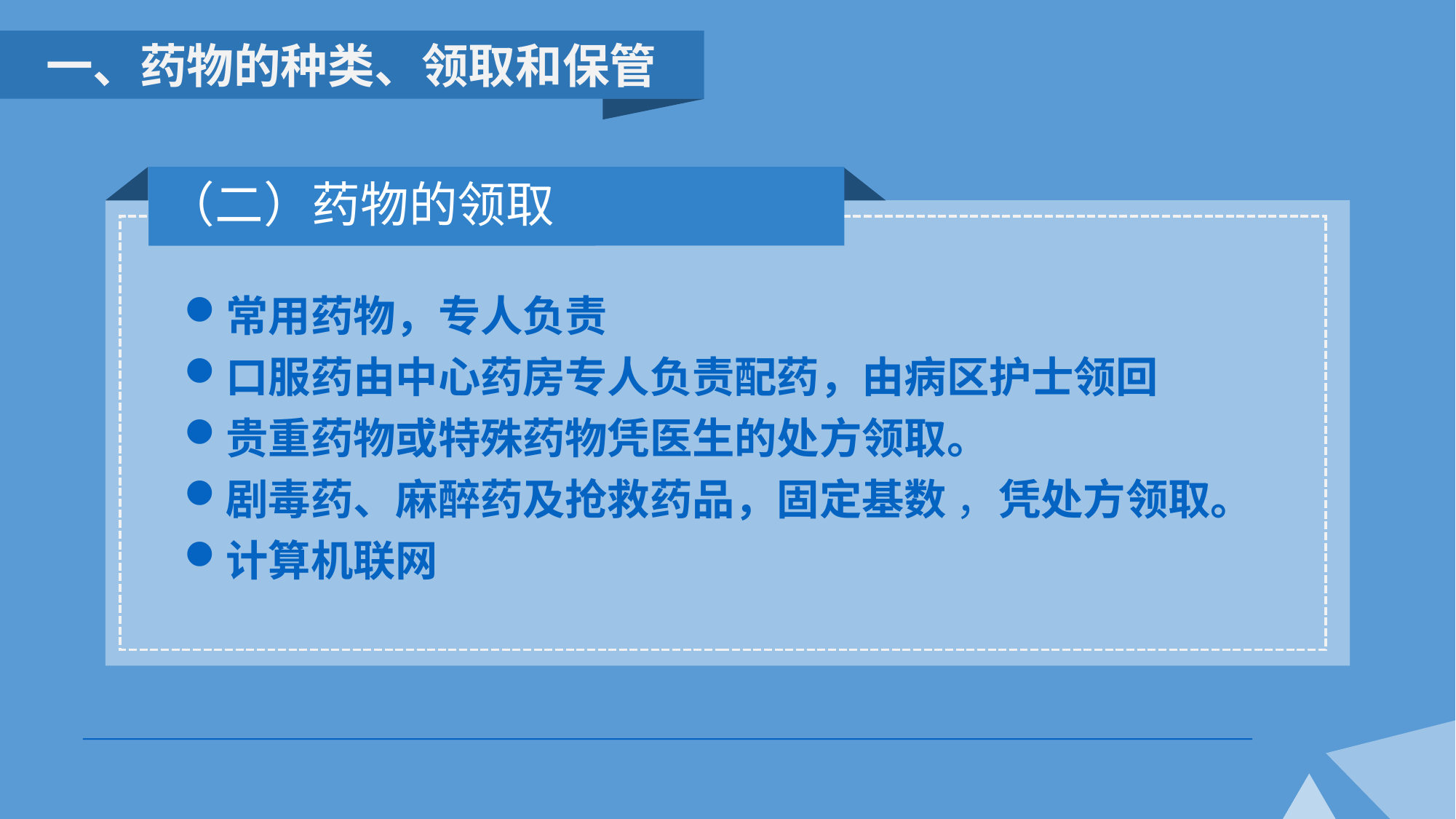

一、药物的种类、领取和保管

（二）药物的领取

常用药物，专人负责
口服药由中心药房专人负责配药，由病区护士领回
贵重药物或特殊药物凭医生的处方领取。
剧毒药、麻醉药及抢救药品，固定基数 ，凭处方领取。
计算机联网